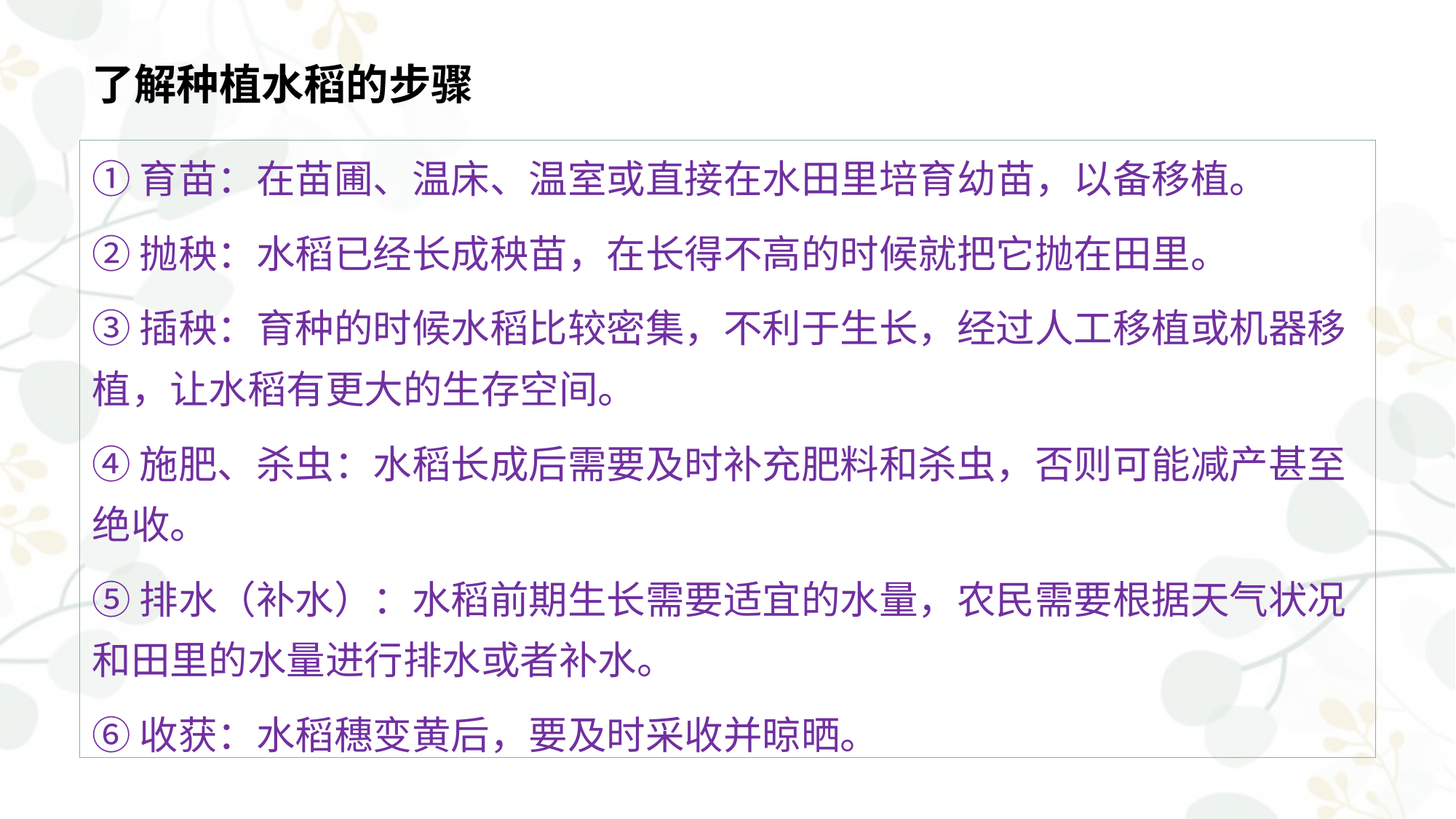

# 了解种植水稻的步骤
①育苗：在苗圃、温床、温室或直接在水田里培育幼苗，以备移植。
②抛秧：水稻已经长成秧苗，在长得不高的时候就把它抛在田里。
③插秧：育种的时候水稻比较密集，不利于生长，经过人工移植或机器移植，让水稻有更大的生存空间。
④施肥、杀虫：水稻长成后需要及时补充肥料和杀虫，否则可能减产甚至绝收。
⑤排水（补水）：水稻前期生长需要适宜的水量，农民需要根据天气状况和田里的水量进行排水或者补水。
⑥收获：水稻穗变黄后，要及时采收并晾晒。